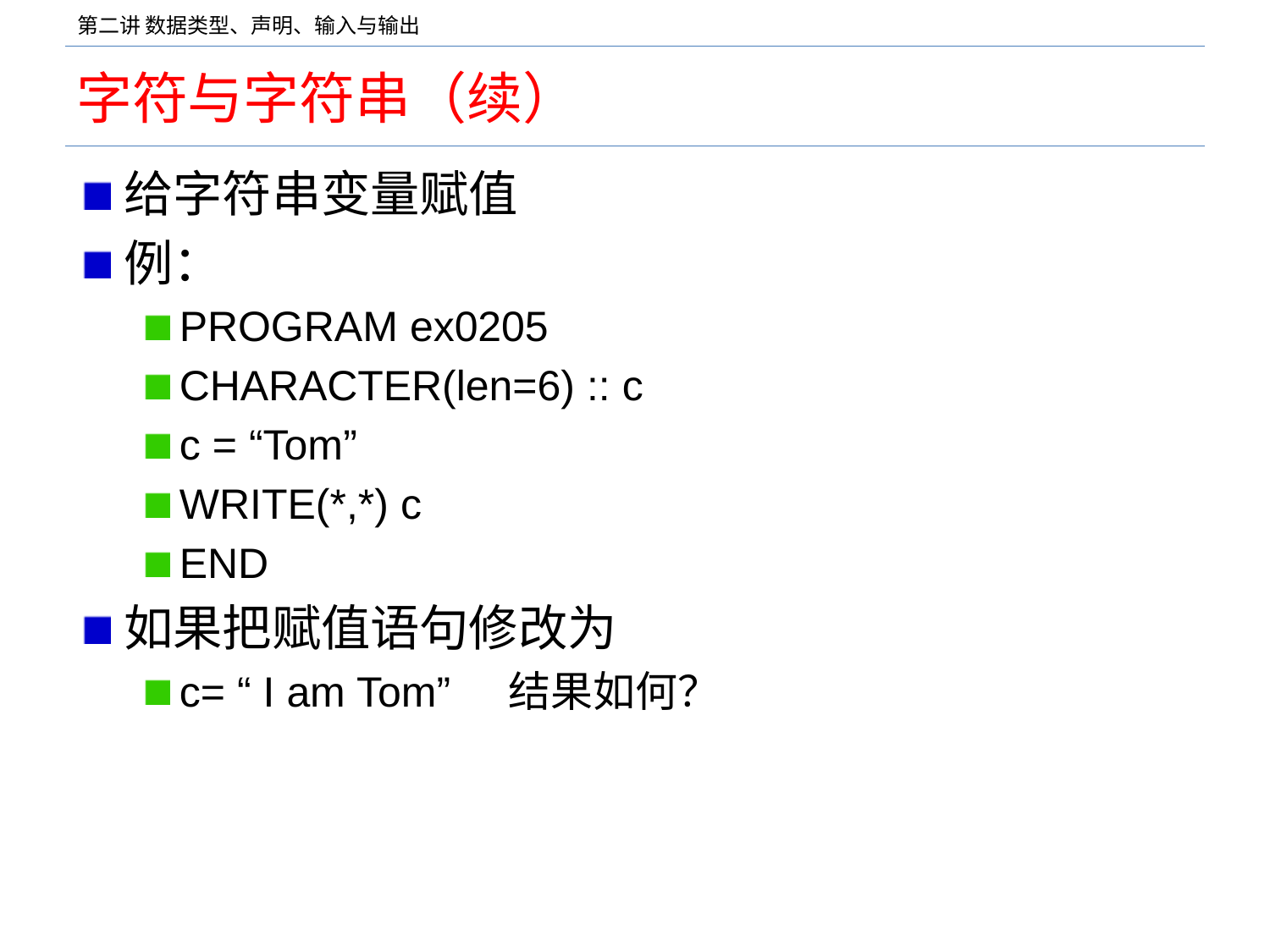

# 字符与字符串（续）
给字符串变量赋值
例：
PROGRAM ex0205
CHARACTER(len=6) :: c
c = “Tom”
WRITE(*,*) c
END
如果把赋值语句修改为
c= “ I am Tom”    结果如何？